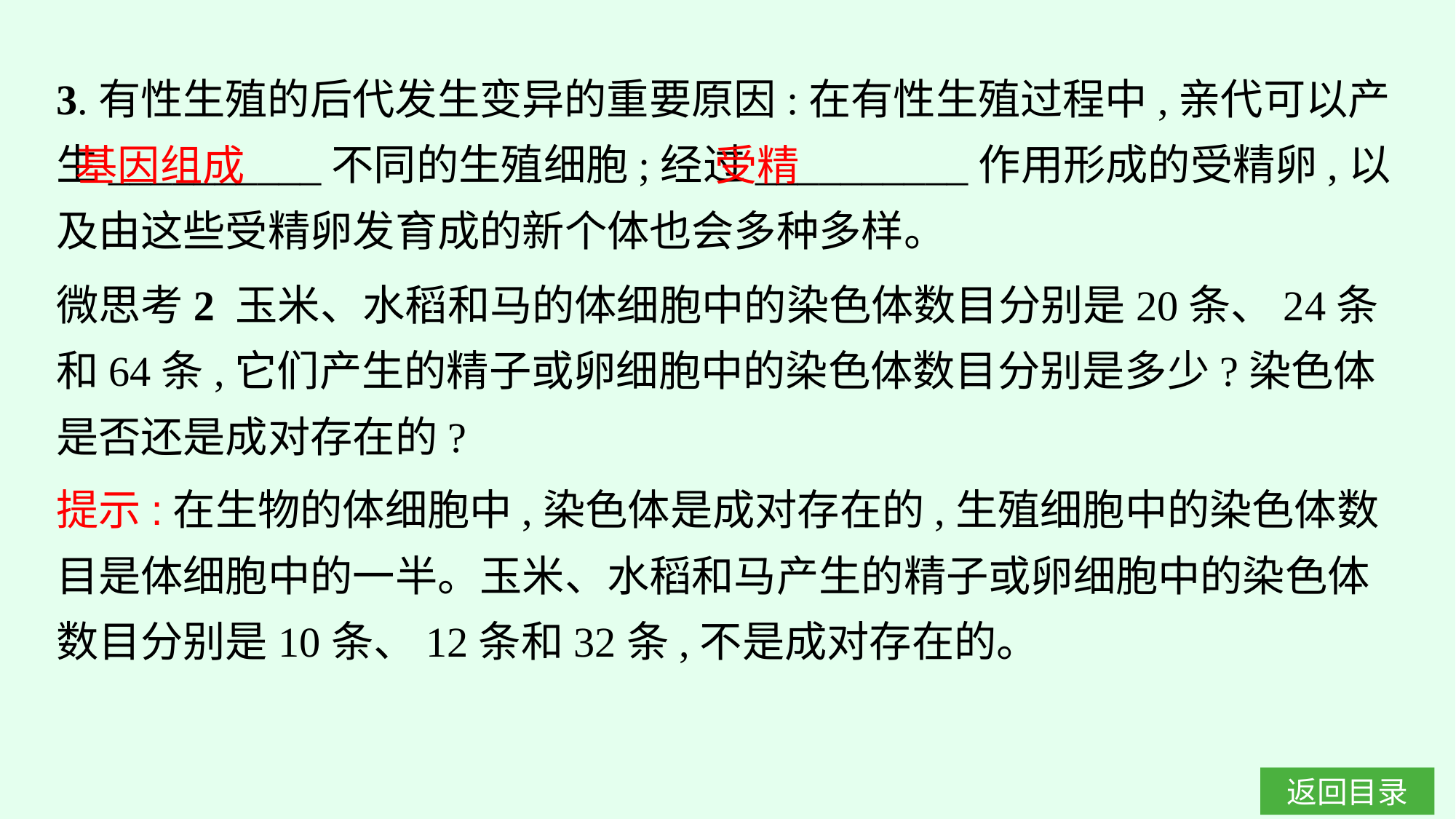

3.有性生殖的后代发生变异的重要原因:在有性生殖过程中,亲代可以产生__________不同的生殖细胞;经过__________作用形成的受精卵,以及由这些受精卵发育成的新个体也会多种多样。
受精
基因组成
微思考2 玉米、水稻和马的体细胞中的染色体数目分别是20条、24条和64条,它们产生的精子或卵细胞中的染色体数目分别是多少?染色体是否还是成对存在的?
提示:在生物的体细胞中,染色体是成对存在的,生殖细胞中的染色体数目是体细胞中的一半。玉米、水稻和马产生的精子或卵细胞中的染色体数目分别是10条、12条和32条,不是成对存在的。